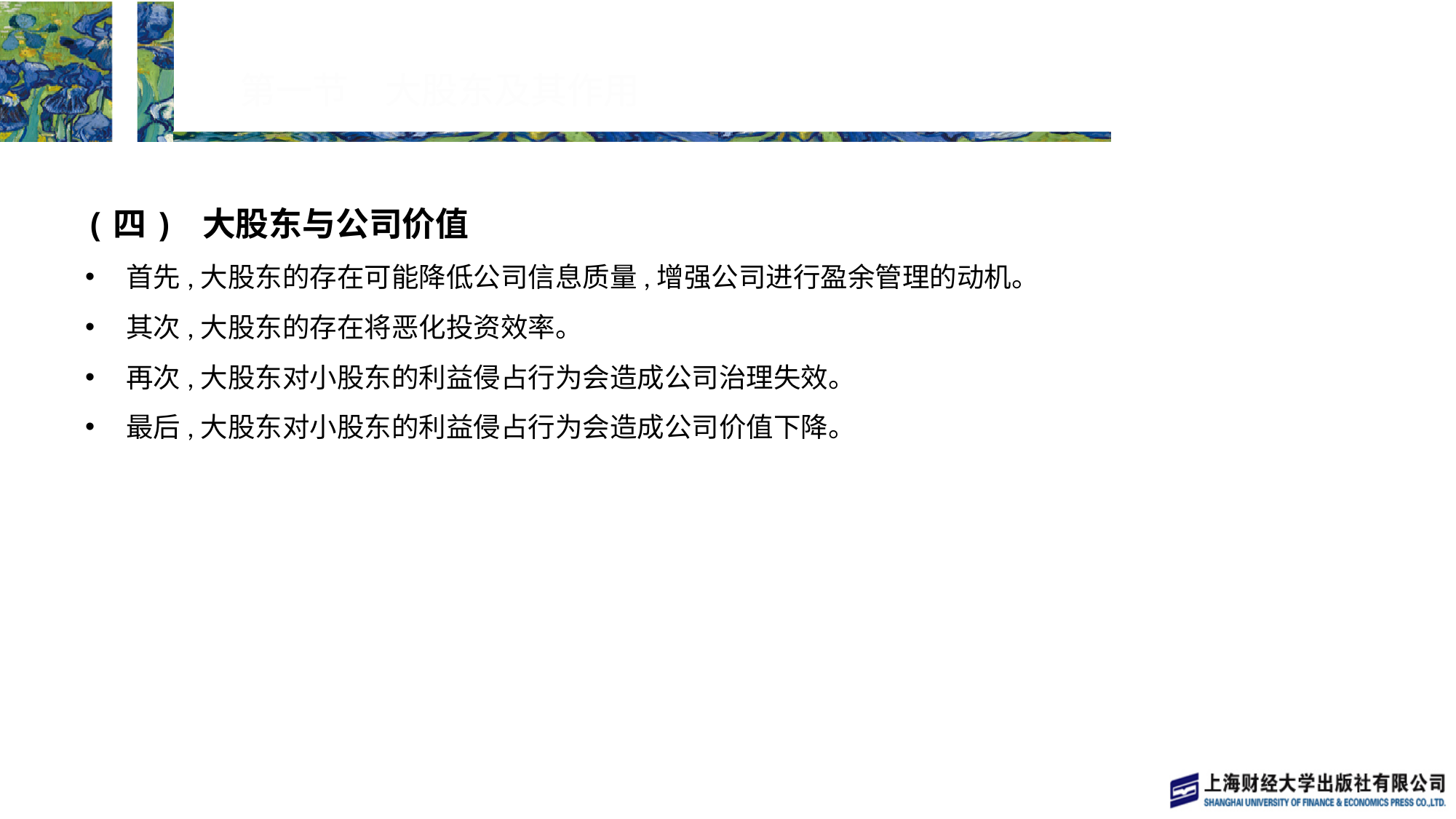

# 第一节　大股东及其作用
(四) 大股东与公司价值
首先,大股东的存在可能降低公司信息质量,增强公司进行盈余管理的动机。
其次,大股东的存在将恶化投资效率。
再次,大股东对小股东的利益侵占行为会造成公司治理失效。
最后,大股东对小股东的利益侵占行为会造成公司价值下降。